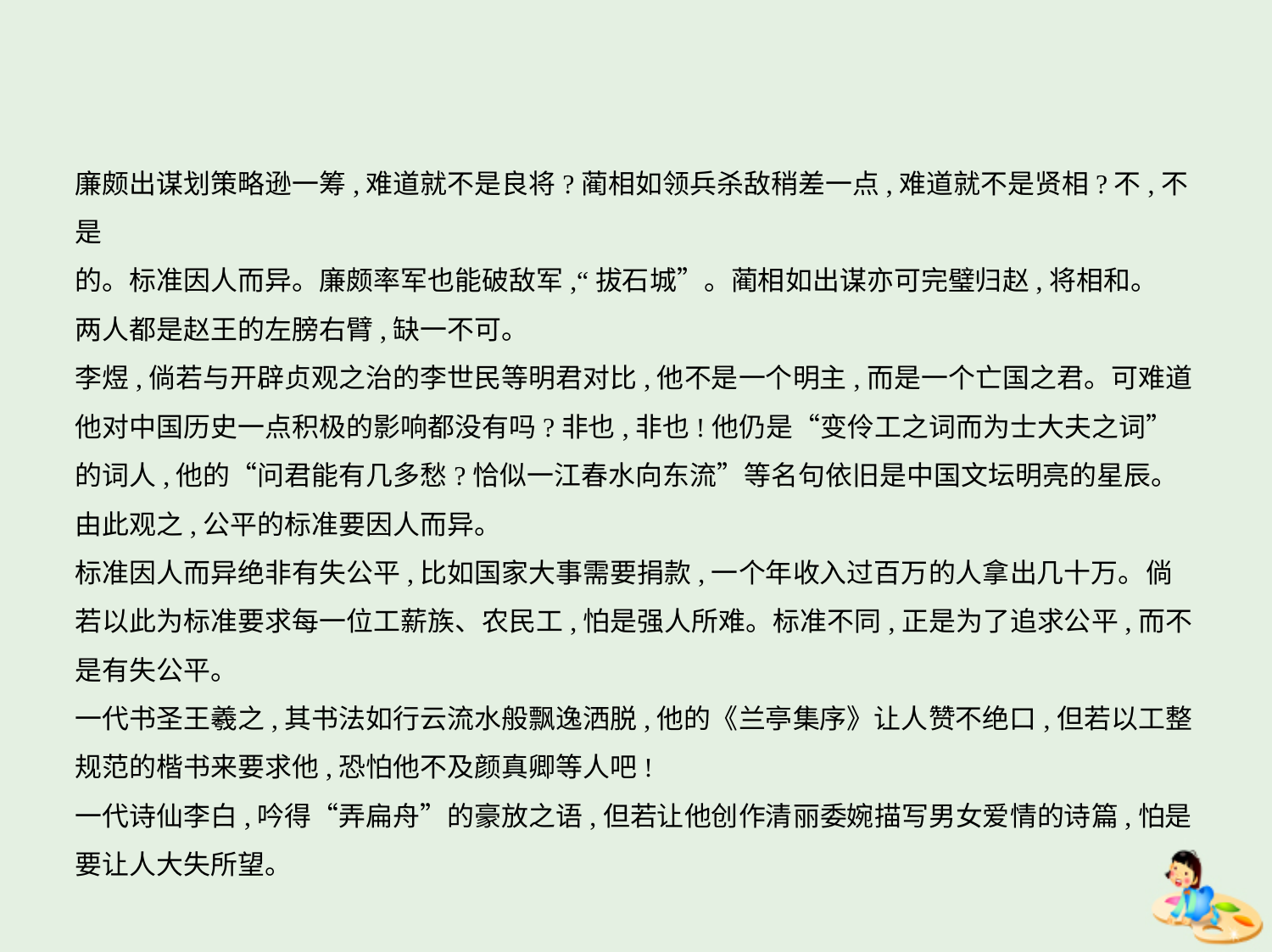

廉颇出谋划策略逊一筹,难道就不是良将?蔺相如领兵杀敌稍差一点,难道就不是贤相?不,不是
的。标准因人而异。廉颇率军也能破敌军,“拔石城”。蔺相如出谋亦可完璧归赵,将相和。
两人都是赵王的左膀右臂,缺一不可。
李煜,倘若与开辟贞观之治的李世民等明君对比,他不是一个明主,而是一个亡国之君。可难道
他对中国历史一点积极的影响都没有吗?非也,非也!他仍是“变伶工之词而为士大夫之词”
的词人,他的“问君能有几多愁?恰似一江春水向东流”等名句依旧是中国文坛明亮的星辰。
由此观之,公平的标准要因人而异。
标准因人而异绝非有失公平,比如国家大事需要捐款,一个年收入过百万的人拿出几十万。倘
若以此为标准要求每一位工薪族、农民工,怕是强人所难。标准不同,正是为了追求公平,而不
是有失公平。
一代书圣王羲之,其书法如行云流水般飘逸洒脱,他的《兰亭集序》让人赞不绝口,但若以工整
规范的楷书来要求他,恐怕他不及颜真卿等人吧!
一代诗仙李白,吟得“弄扁舟”的豪放之语,但若让他创作清丽委婉描写男女爱情的诗篇,怕是
要让人大失所望。